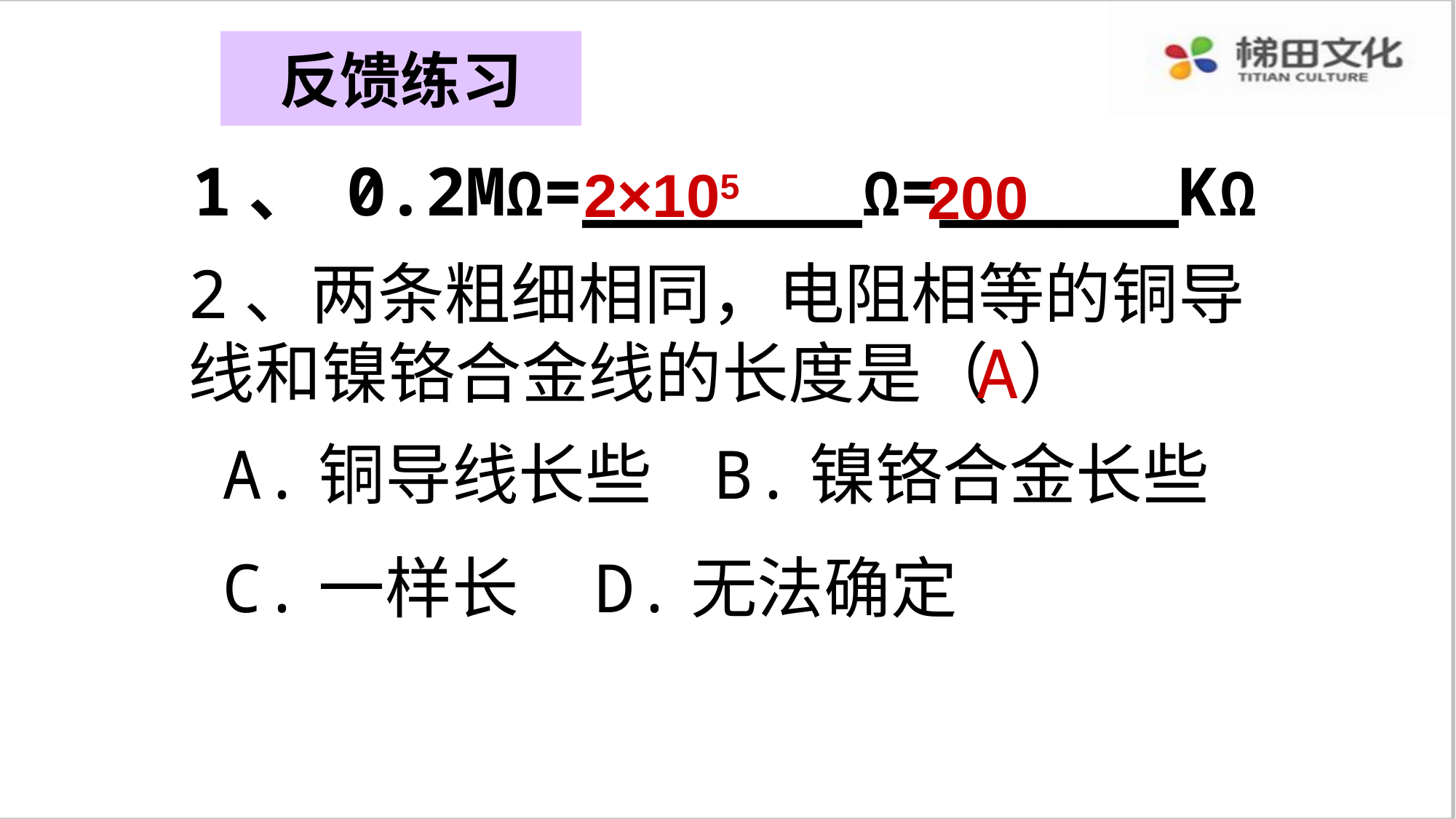

反馈练习
1、 0.2MΩ=_______Ω=______KΩ
2×105
200
2、两条粗细相同，电阻相等的铜导线和镍铬合金线的长度是（  ）
A
A.铜导线长些   B.镍铬合金长些
C.一样长    D.无法确定